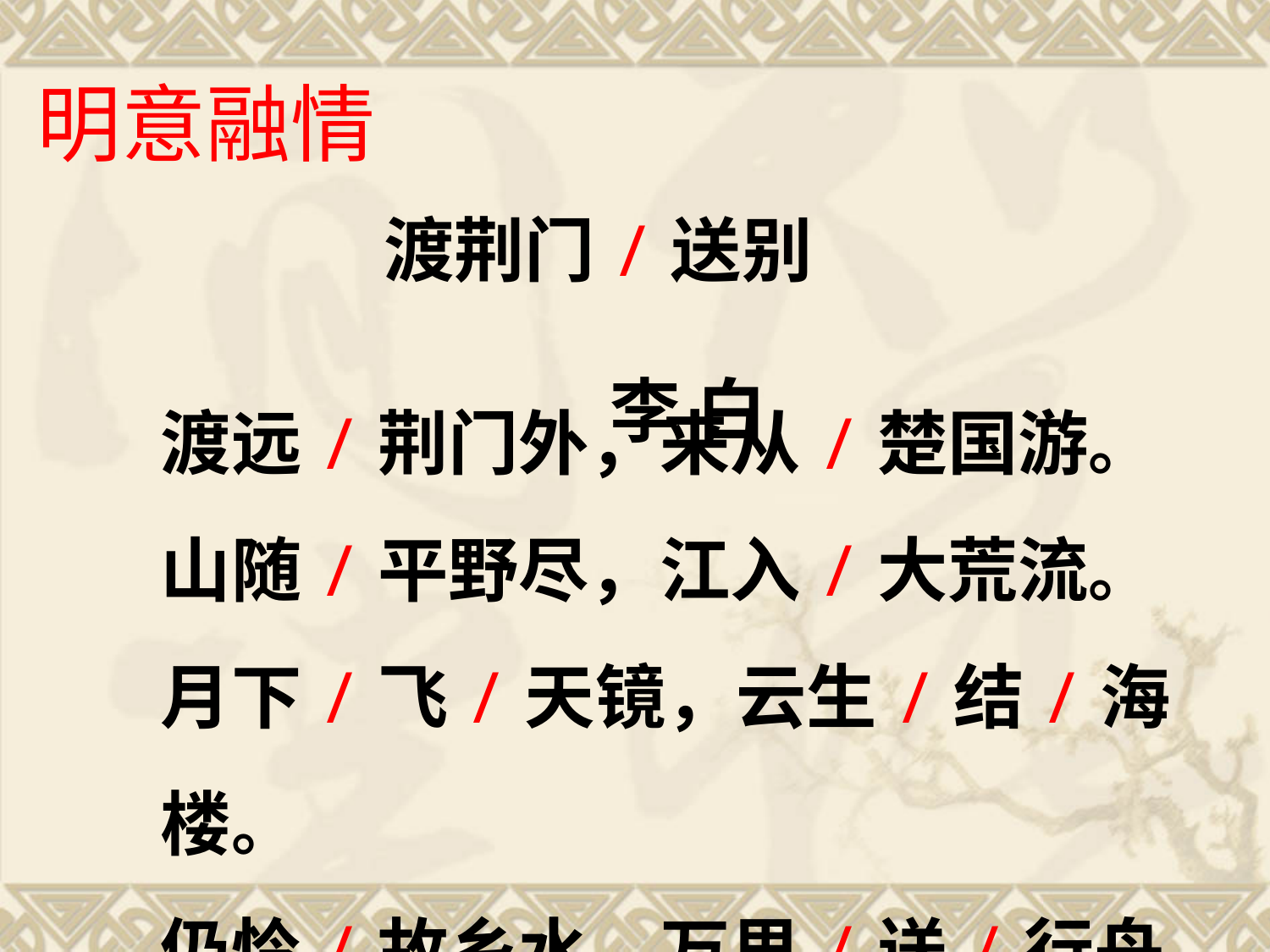

明意融情
渡荆门/送别
             李 白
渡远/荆门外，来从/楚国游。
山随/平野尽，江入/大荒流。
月下/飞/天镜，云生/结/海楼。
仍怜/故乡水，万里/送/行舟。